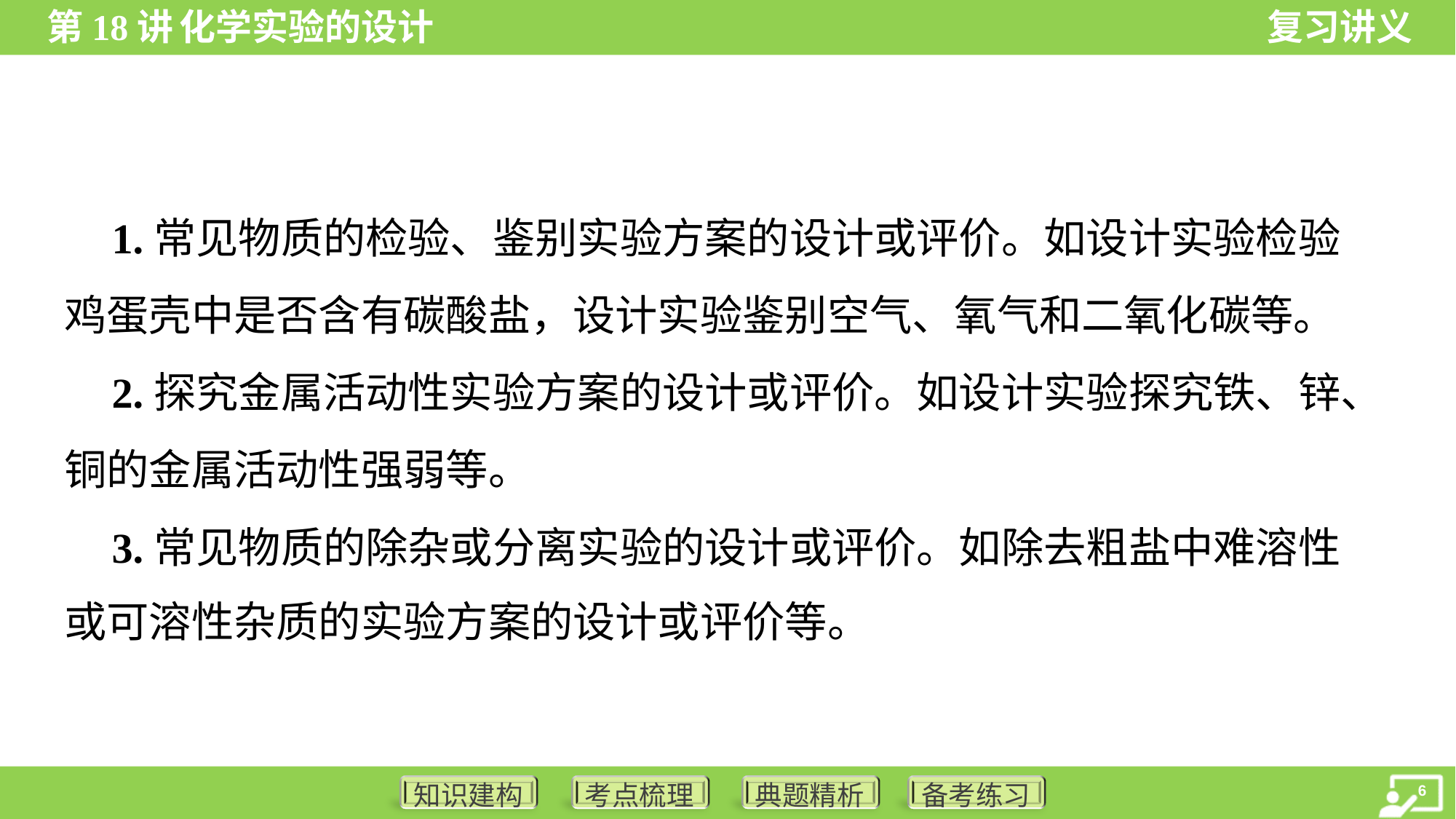

1.常见物质的检验、鉴别实验方案的设计或评价。如设计实验检验
鸡蛋壳中是否含有碳酸盐，设计实验鉴别空气、氧气和二氧化碳等。
    2.探究金属活动性实验方案的设计或评价。如设计实验探究铁、锌、
铜的金属活动性强弱等。
    3.常见物质的除杂或分离实验的设计或评价。如除去粗盐中难溶性
或可溶性杂质的实验方案的设计或评价等。